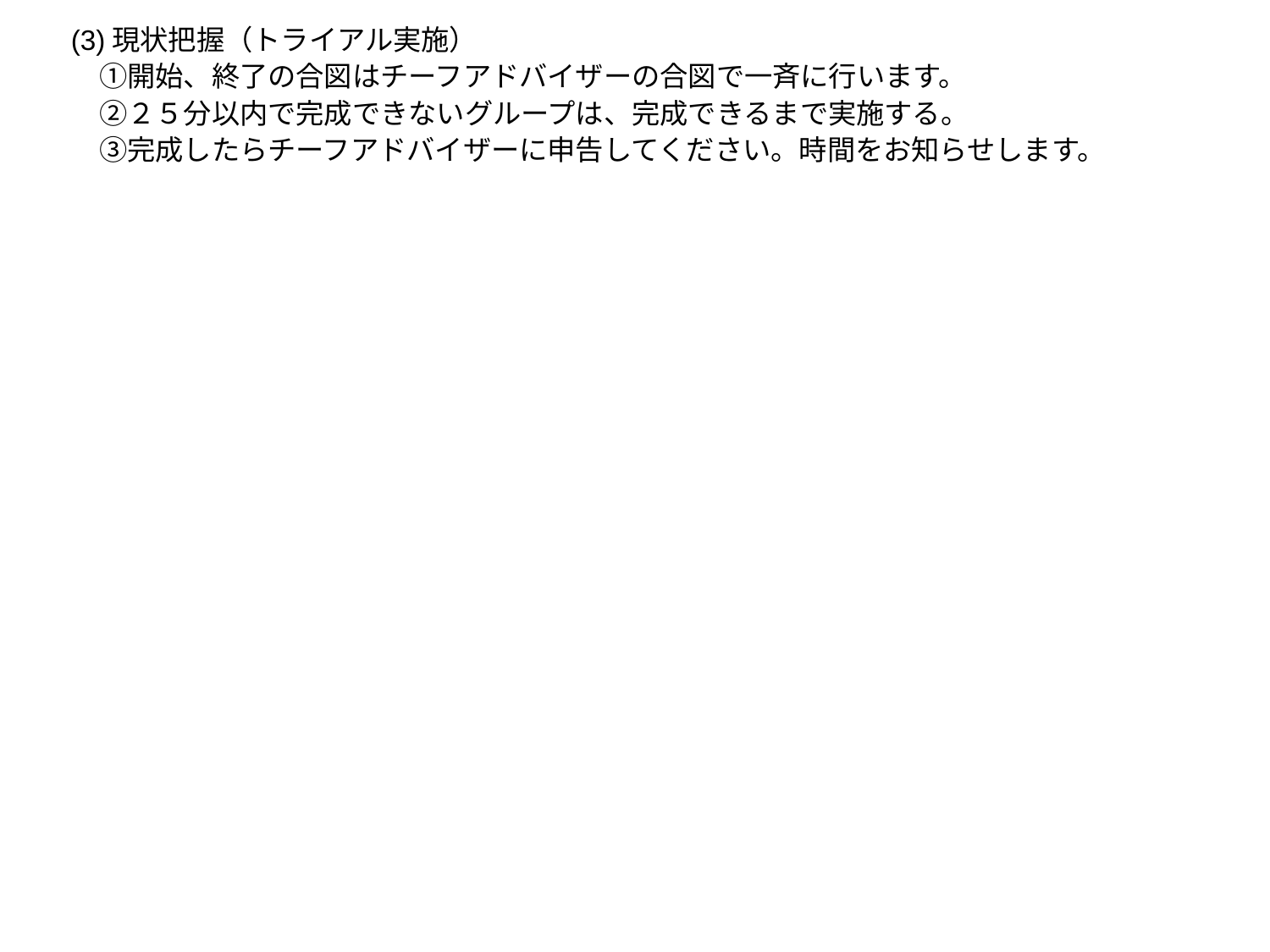

(3)現状把握（トライアル実施）
　①開始、終了の合図はチーフアドバイザーの合図で一斉に行います。
　②２５分以内で完成できないグループは、完成できるまで実施する。
　③完成したらチーフアドバイザーに申告してください。時間をお知らせします。